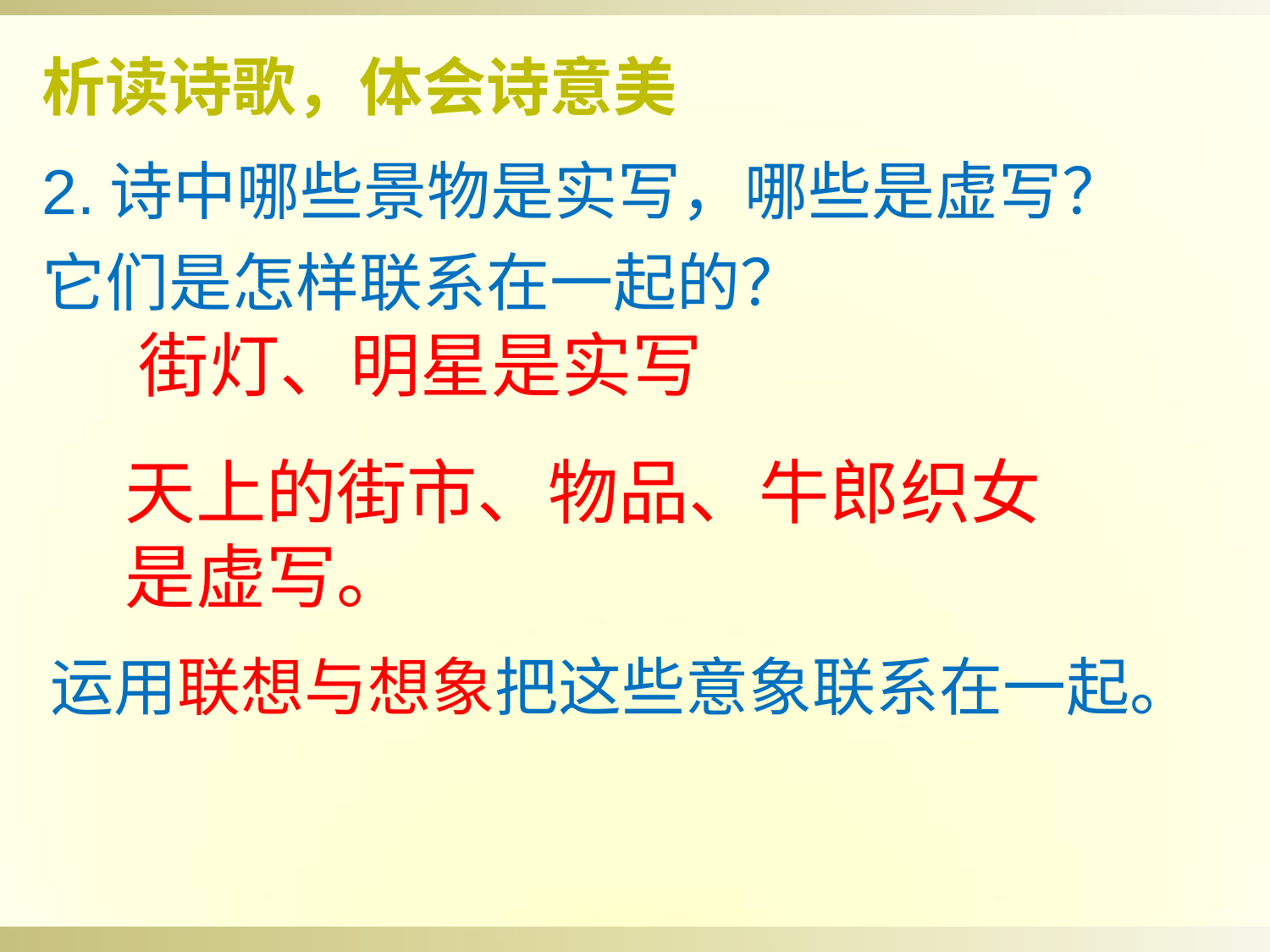

析读诗歌，体会诗意美
2.诗中哪些景物是实写，哪些是虚写？它们是怎样联系在一起的？
街灯、明星是实写
天上的街市、物品、牛郎织女是虚写。
运用联想与想象把这些意象联系在一起。